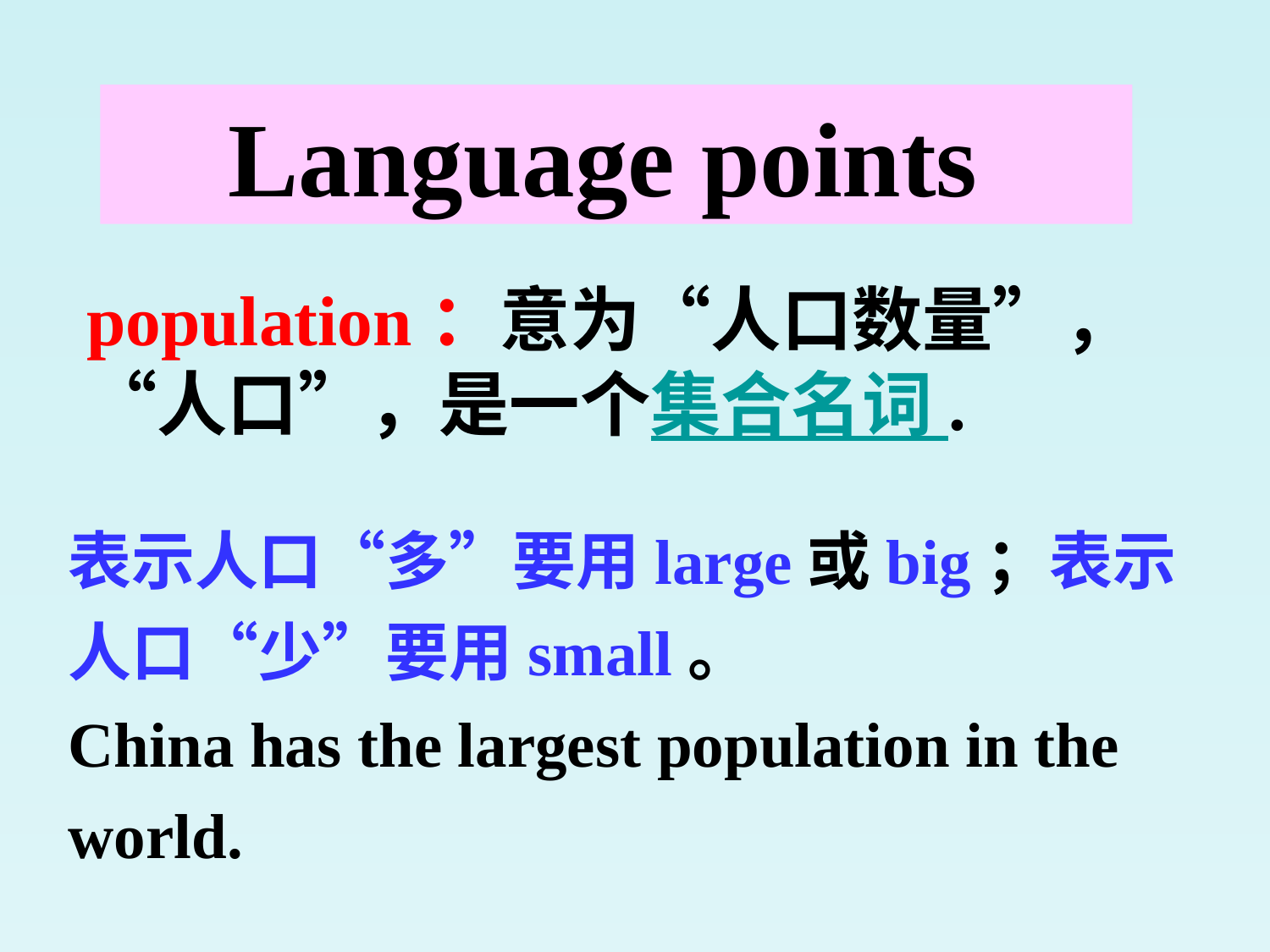

Language points
# population：意为“人口数量”，“人口”，是一个集合名词 .
表示人口“多”要用large或big；表示人口“少”要用small。
China has the largest population in the world.